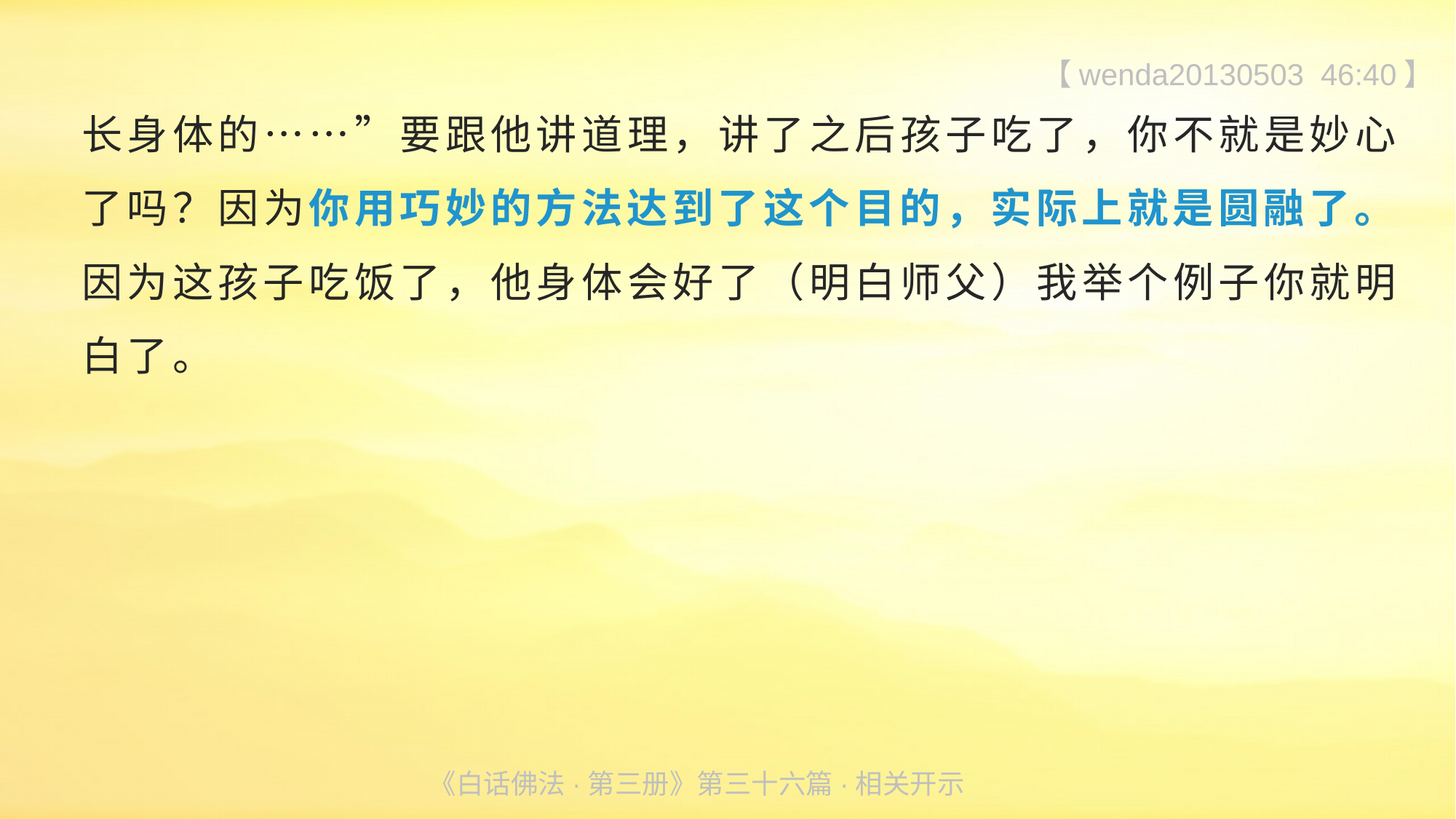

【wenda20130503  46:40】
长身体的……”要跟他讲道理，讲了之后孩子吃了，你不就是妙心了吗？因为你用巧妙的方法达到了这个目的，实际上就是圆融了。因为这孩子吃饭了，他身体会好了（明白师父）我举个例子你就明白了。
《白话佛法·第三册》第三十六篇·相关开示